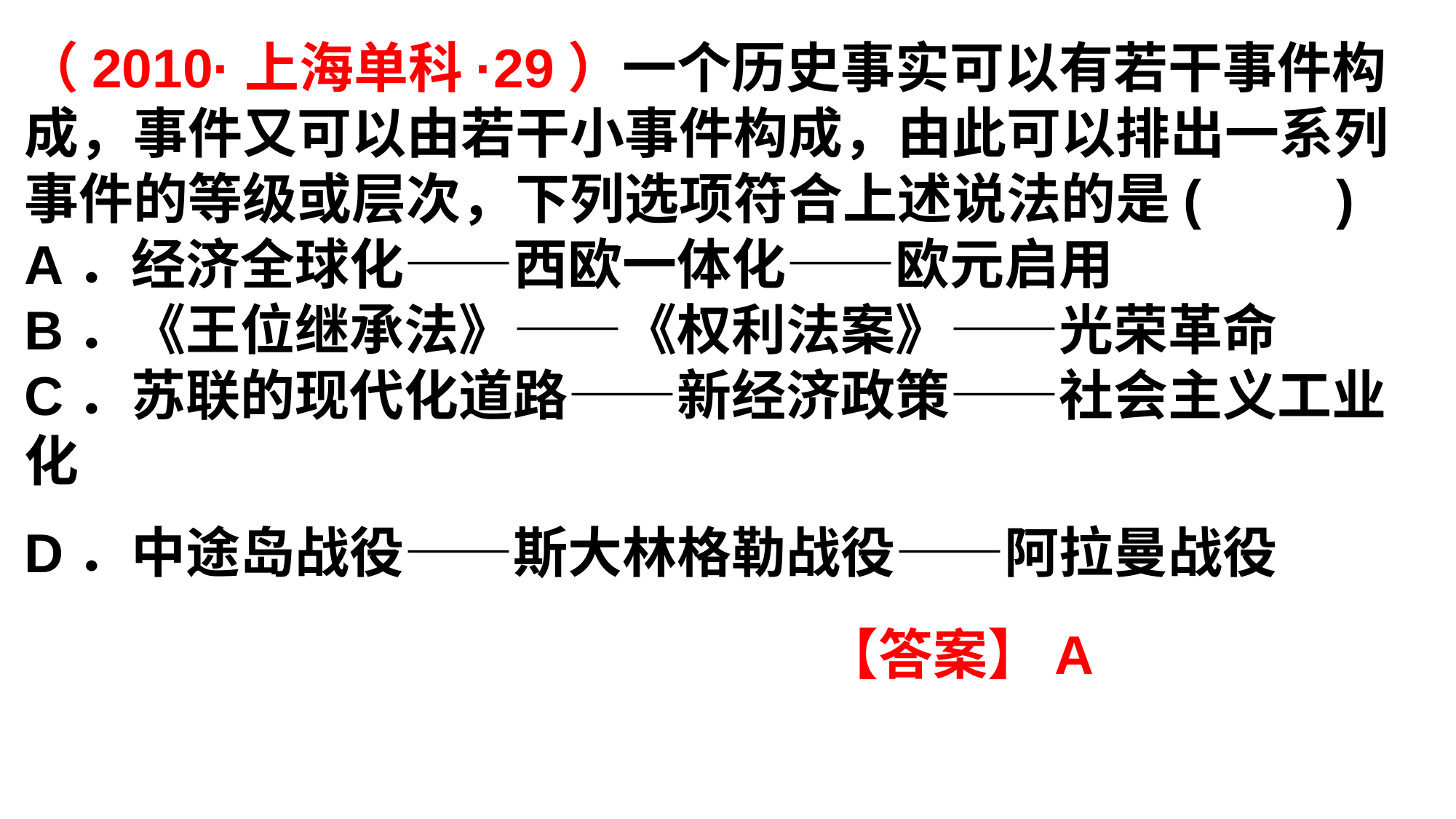

（2010·上海单科·29）一个历史事实可以有若干事件构成，事件又可以由若干小事件构成，由此可以排出一系列事件的等级或层次，下列选项符合上述说法的是(　　)A．经济全球化——西欧一体化——欧元启用B．《王位继承法》——《权利法案》——光荣革命C．苏联的现代化道路——新经济政策——社会主义工业化D．中途岛战役——斯大林格勒战役——阿拉曼战役
【答案】A